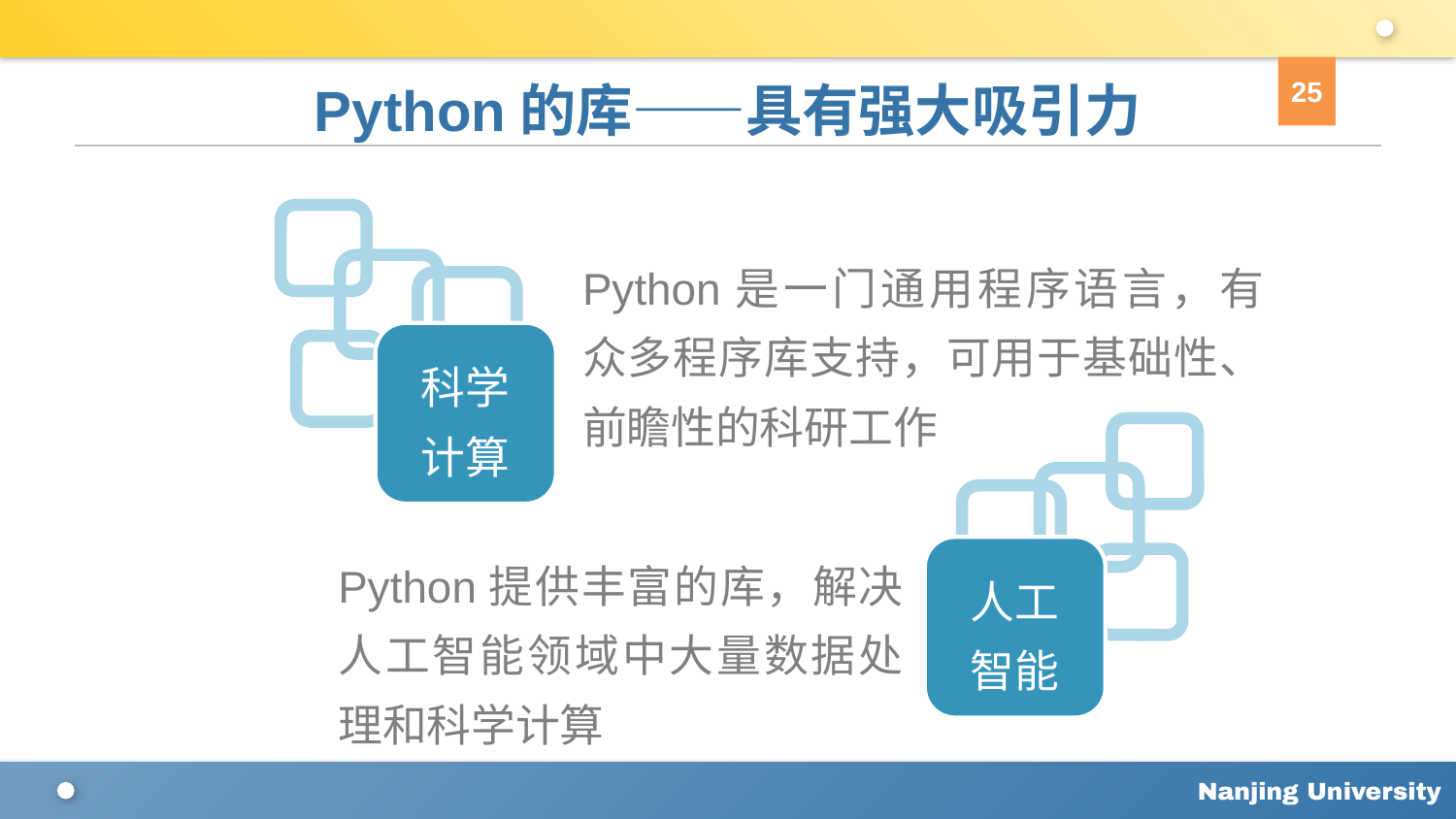

25
# Python的库——具有强大吸引力

Python是一门通用程序语言，有众多程序库支持，可用于基础性、前瞻性的科研工作

科学
计算

Python提供丰富的库，解决人工智能领域中大量数据处理和科学计算
人工
智能